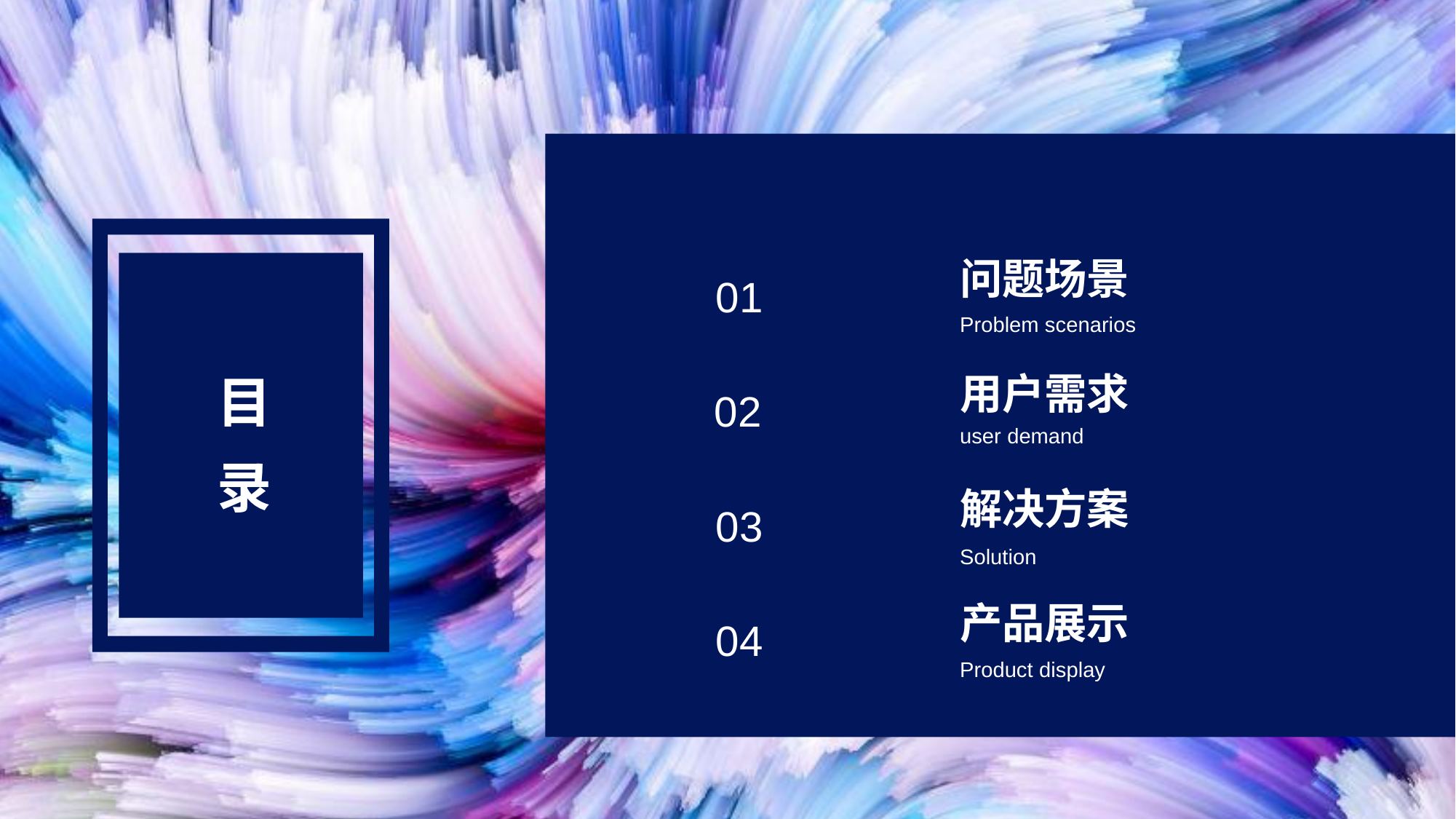

问题场景
用户需求
解决方案
产品展示
Problem scenarios
user demand
Solution
Product display
01
02
03
04

目录